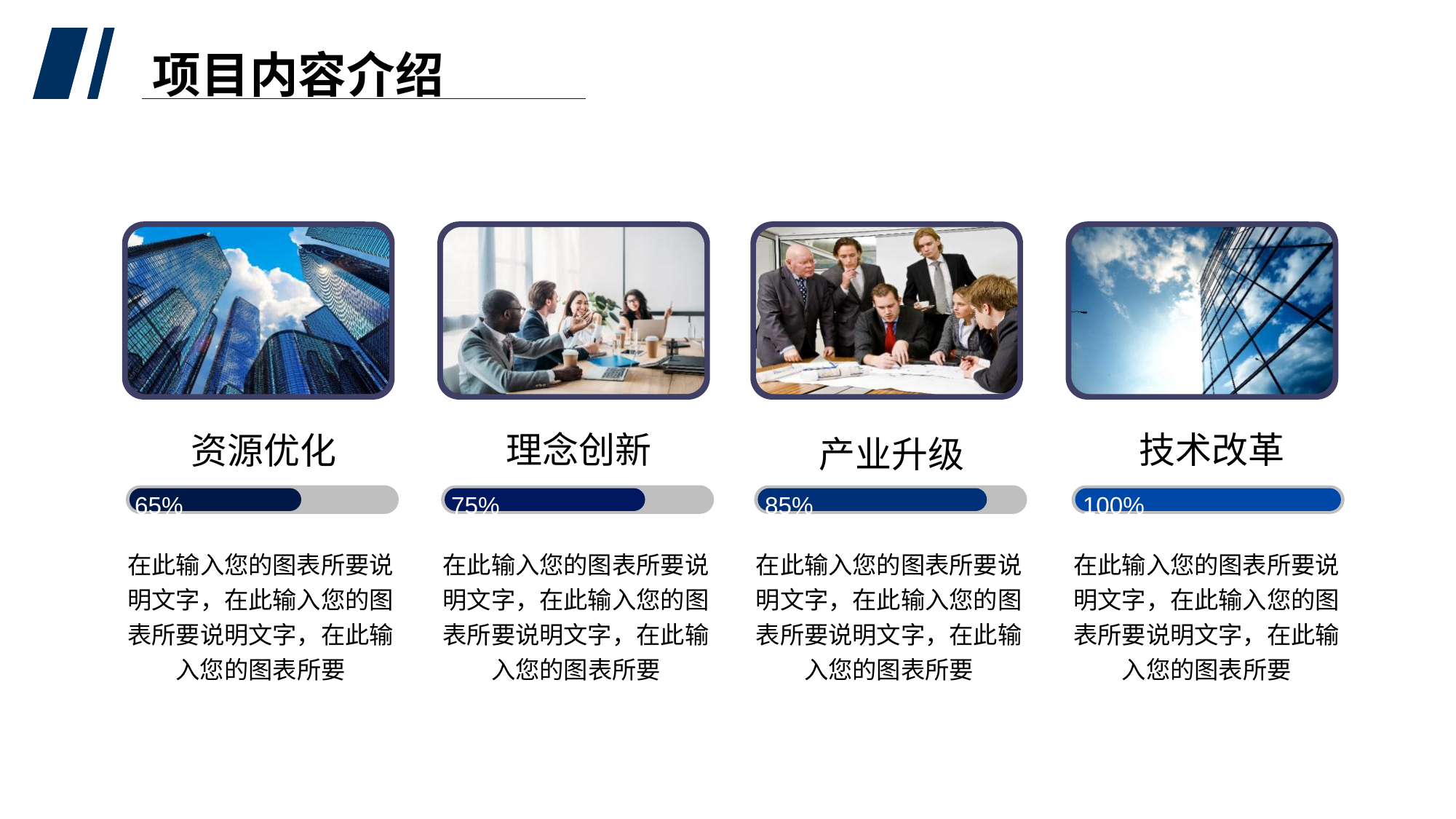

项目内容介绍

理念创新
技术改革
资源优化
产业升级
65%
75%
85%
100%

在此输入您的图表所要说明文字，在此输入您的图表所要说明文字，在此输入您的图表所要
在此输入您的图表所要说明文字，在此输入您的图表所要说明文字，在此输入您的图表所要
在此输入您的图表所要说明文字，在此输入您的图表所要说明文字，在此输入您的图表所要
在此输入您的图表所要说明文字，在此输入您的图表所要说明文字，在此输入您的图表所要